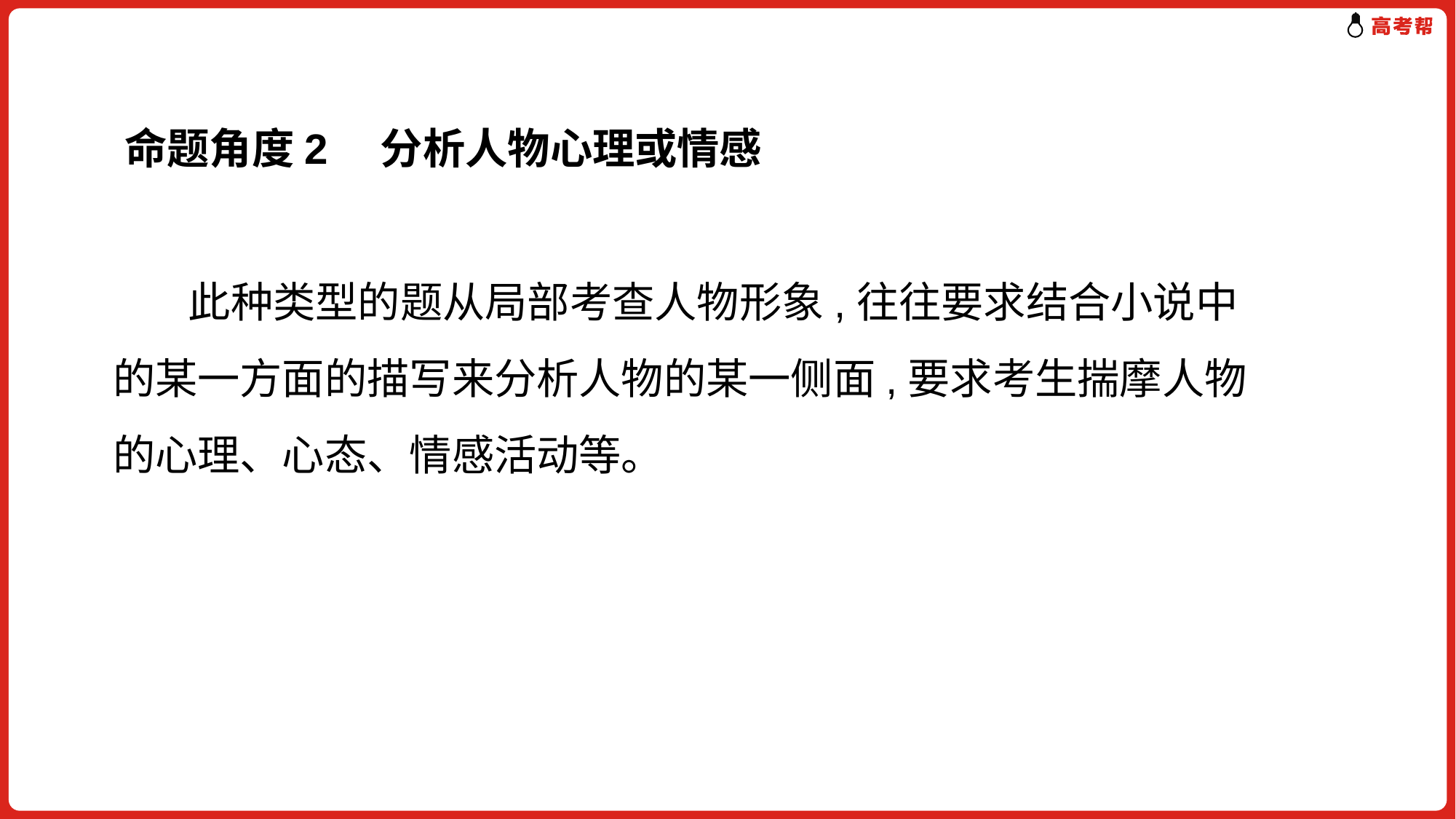

命题角度2　分析人物心理或情感
         此种类型的题从局部考查人物形象,往往要求结合小说中的某一方面的描写来分析人物的某一侧面,要求考生揣摩人物的心理、心态、情感活动等。